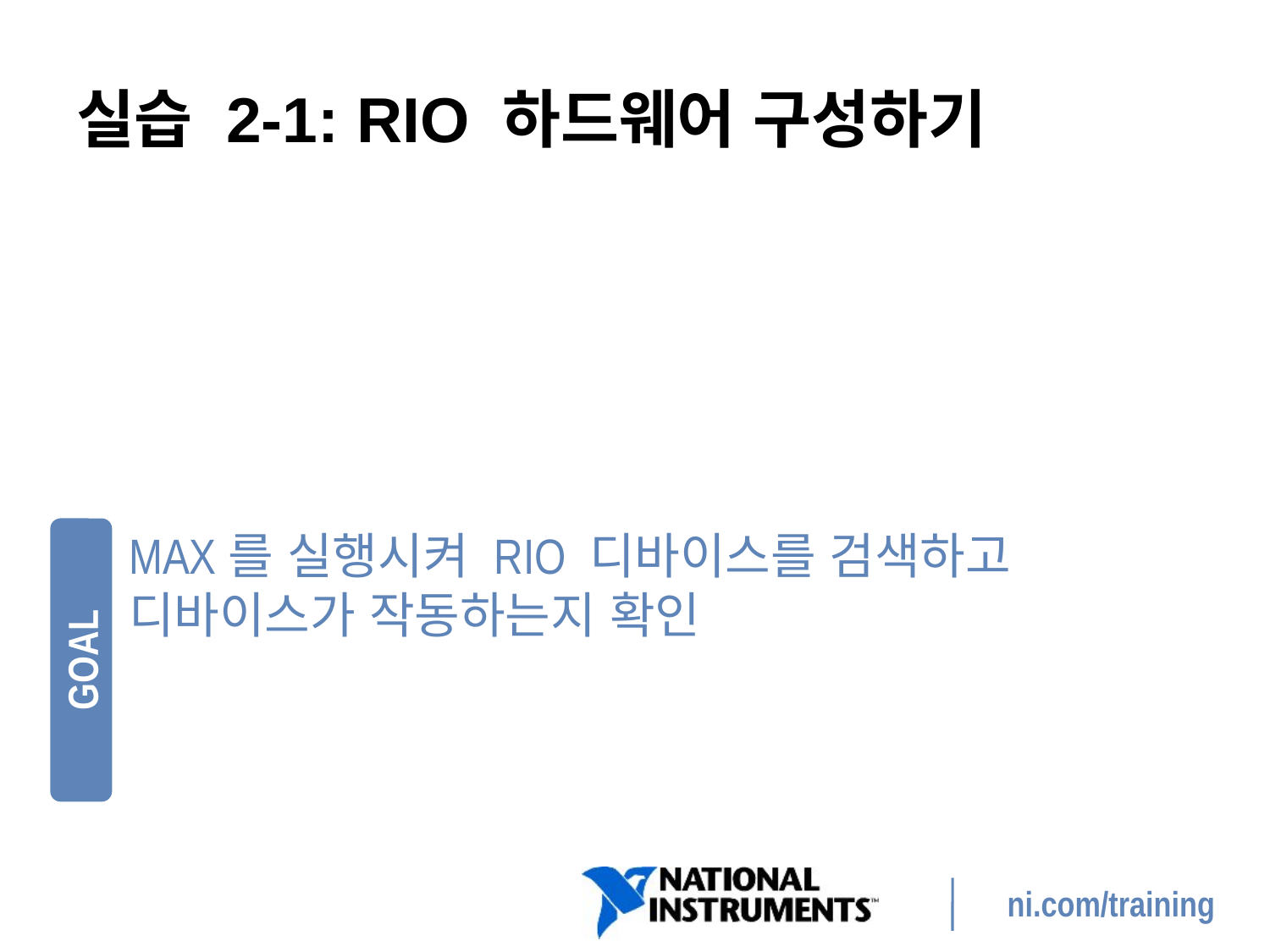

# 실습 2-1: RIO 하드웨어 구성하기
MAX를 실행시켜 RIO 디바이스를 검색하고 디바이스가 작동하는지 확인